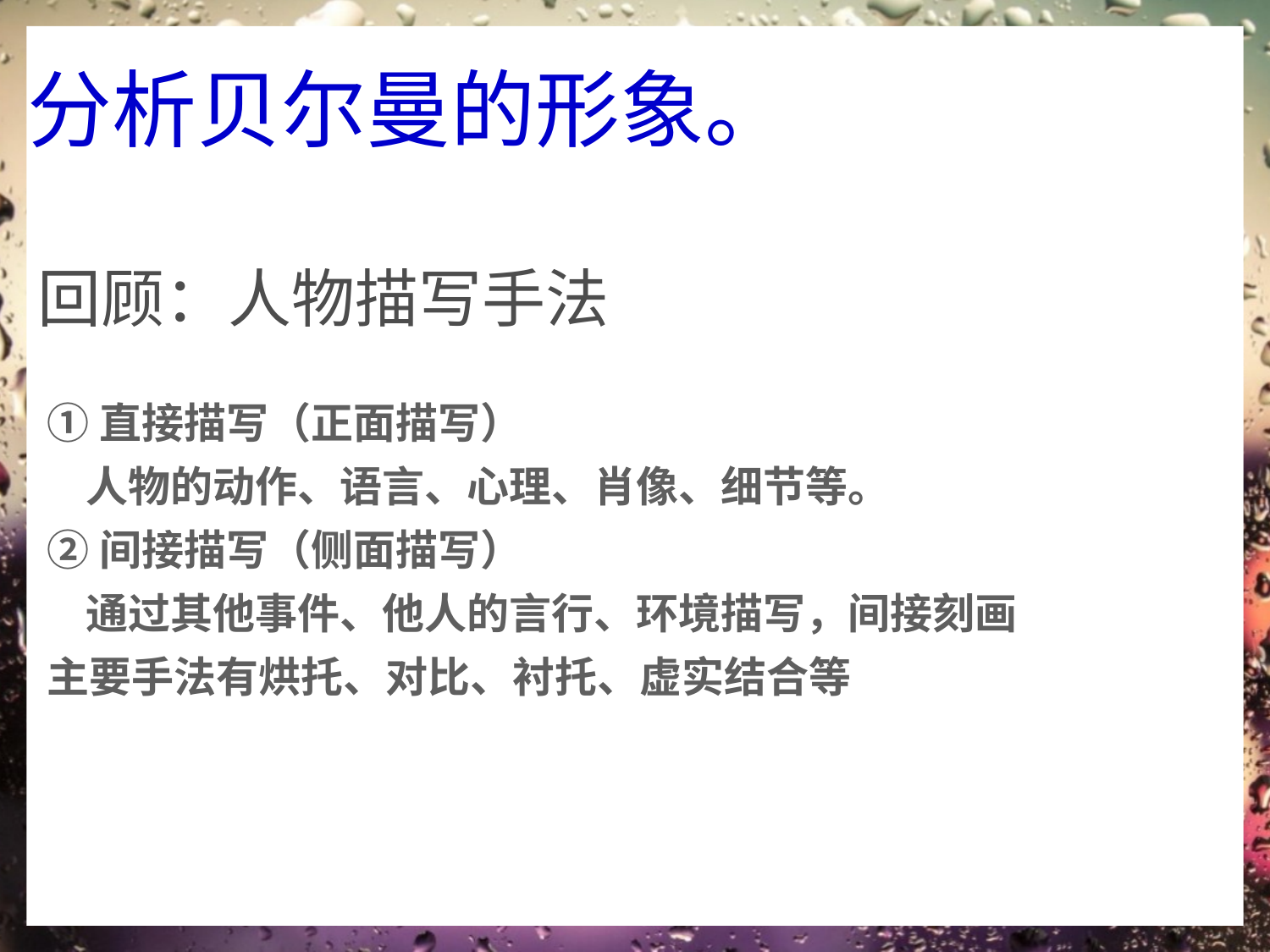

# 分析贝尔曼的形象。
回顾：人物描写手法
①直接描写（正面描写）
   人物的动作、语言、心理、肖像、细节等。
②间接描写（侧面描写）
   通过其他事件、他人的言行、环境描写，间接刻画
主要手法有烘托、对比、衬托、虚实结合等